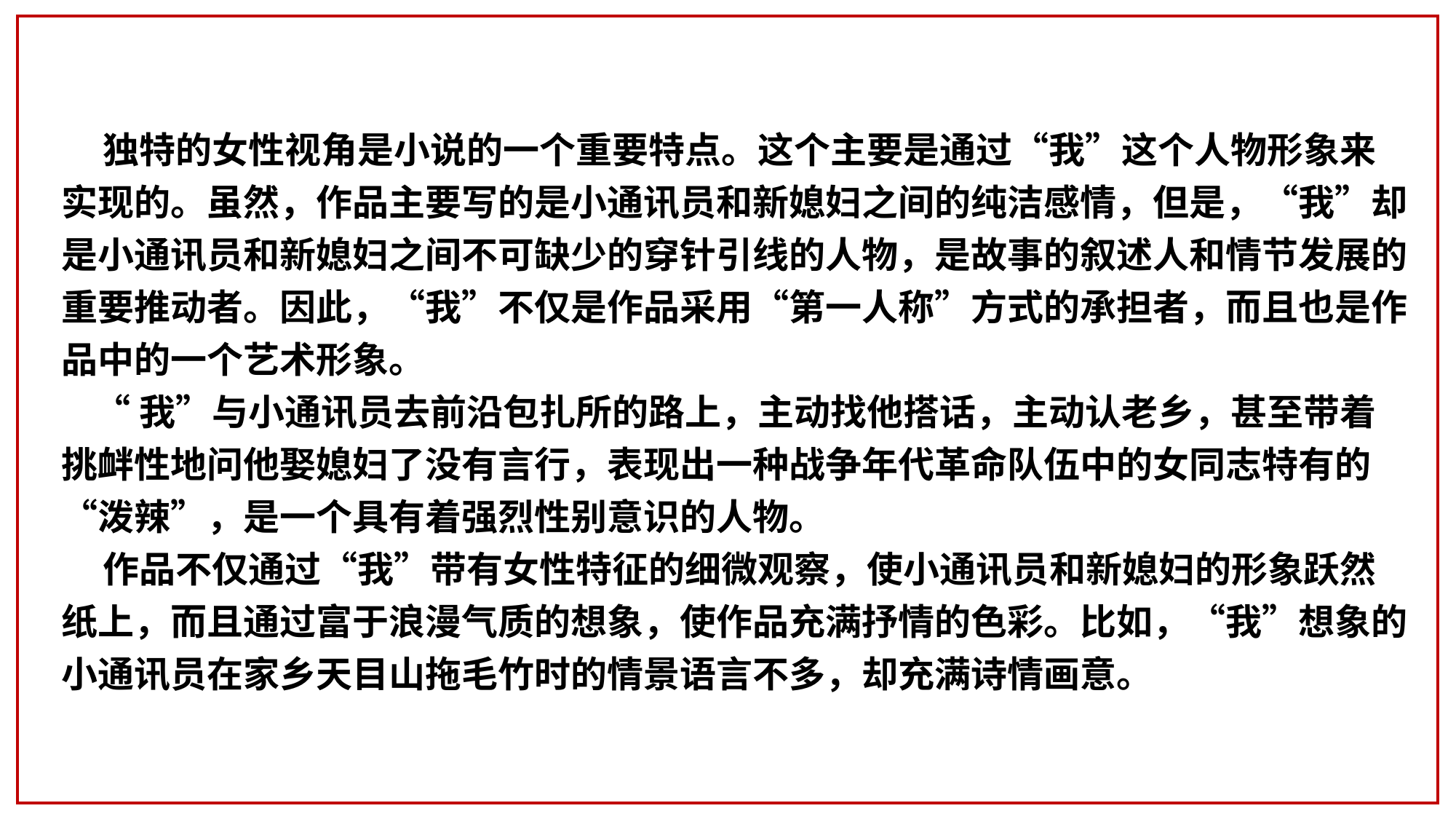

独特的女性视角是小说的一个重要特点。这个主要是通过“我”这个人物形象来实现的。虽然，作品主要写的是小通讯员和新媳妇之间的纯洁感情，但是，“我”却是小通讯员和新媳妇之间不可缺少的穿针引线的人物，是故事的叙述人和情节发展的重要推动者。因此，“我”不仅是作品采用“第一人称”方式的承担者，而且也是作品中的一个艺术形象。
    “我”与小通讯员去前沿包扎所的路上，主动找他搭话，主动认老乡，甚至带着挑衅性地问他娶媳妇了没有言行，表现出一种战争年代革命队伍中的女同志特有的“泼辣”，是一个具有着强烈性别意识的人物。
    作品不仅通过“我”带有女性特征的细微观察，使小通讯员和新媳妇的形象跃然纸上，而且通过富于浪漫气质的想象，使作品充满抒情的色彩。比如，“我”想象的小通讯员在家乡天目山拖毛竹时的情景语言不多，却充满诗情画意。
#